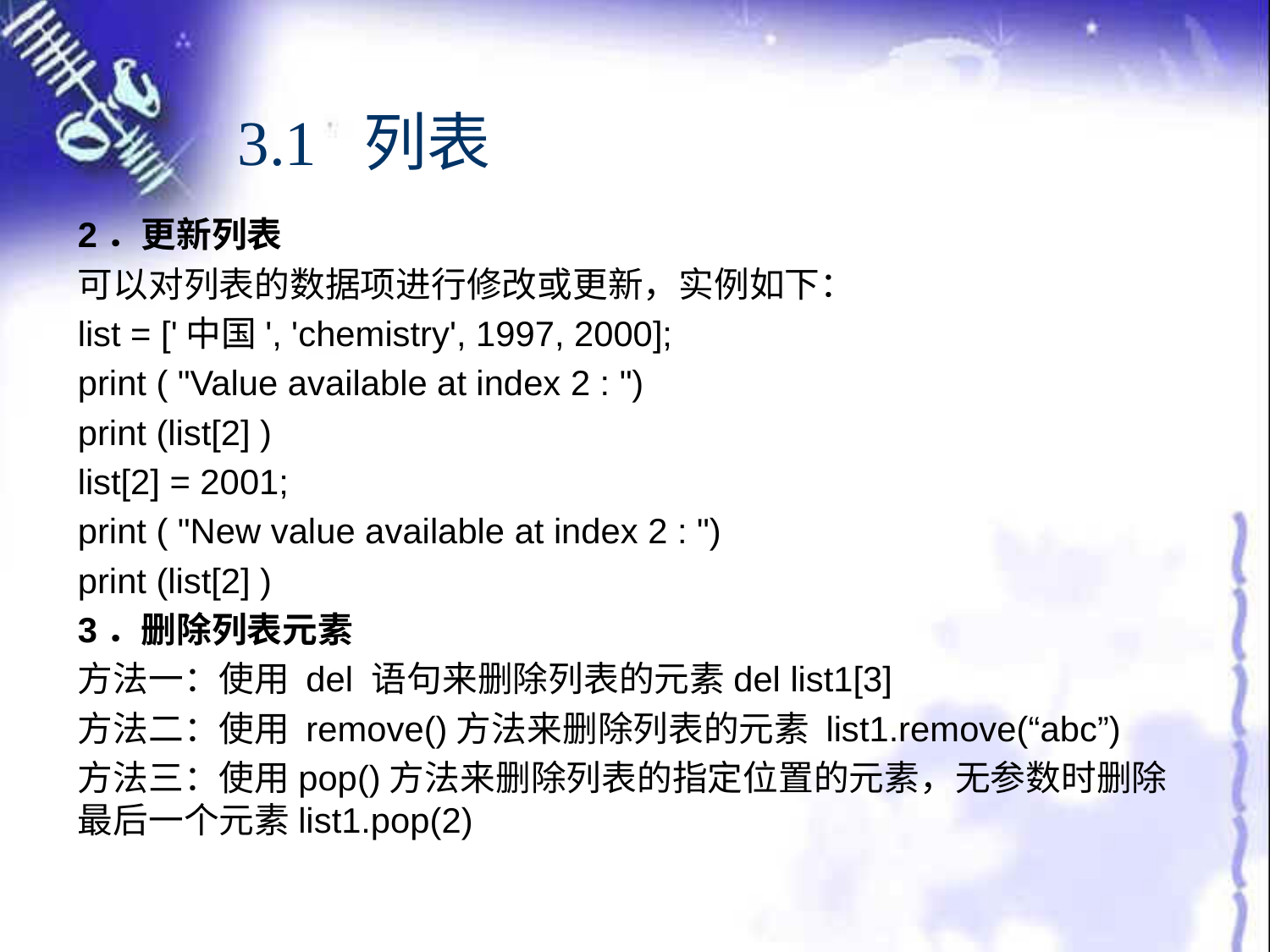

# 3.1  列表
2．更新列表
可以对列表的数据项进行修改或更新，实例如下：
list = ['中国', 'chemistry', 1997, 2000];
print ( "Value available at index 2 : ")
print (list[2] )
list[2] = 2001;
print ( "New value available at index 2 : ")
print (list[2] )
3．删除列表元素
方法一：使用 del 语句来删除列表的元素del list1[3]
方法二：使用 remove()方法来删除列表的元素 list1.remove(“abc”)
方法三：使用pop()方法来删除列表的指定位置的元素，无参数时删除最后一个元素list1.pop(2)

6